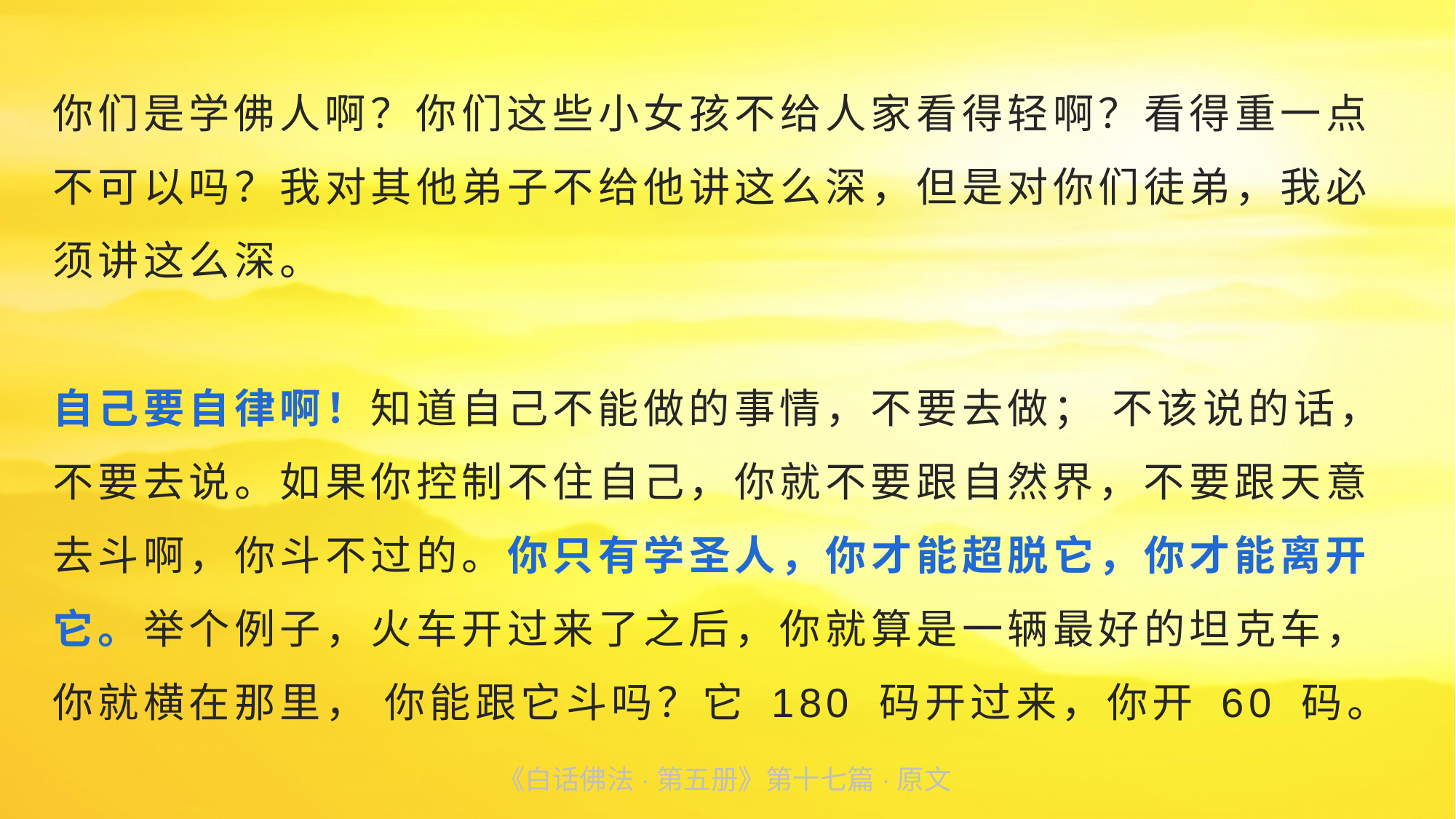

你们是学佛人啊？你们这些小女孩不给人家看得轻啊？看得重一点不可以吗？我对其他弟子不给他讲这么深，但是对你们徒弟，我必
须讲这么深。

自己要自律啊！知道自己不能做的事情，不要去做； 不该说的话，不要去说。如果你控制不住自己，你就不要跟自然界，不要跟天意去斗啊，你斗不过的。你只有学圣人，你才能超脱它，你才能离开它。举个例子，火车开过来了之后，你就算是一辆最好的坦克车，你就横在那里， 你能跟它斗吗？它 180 码开过来，你开 60 码。
《白话佛法·第五册》第十七篇·原文